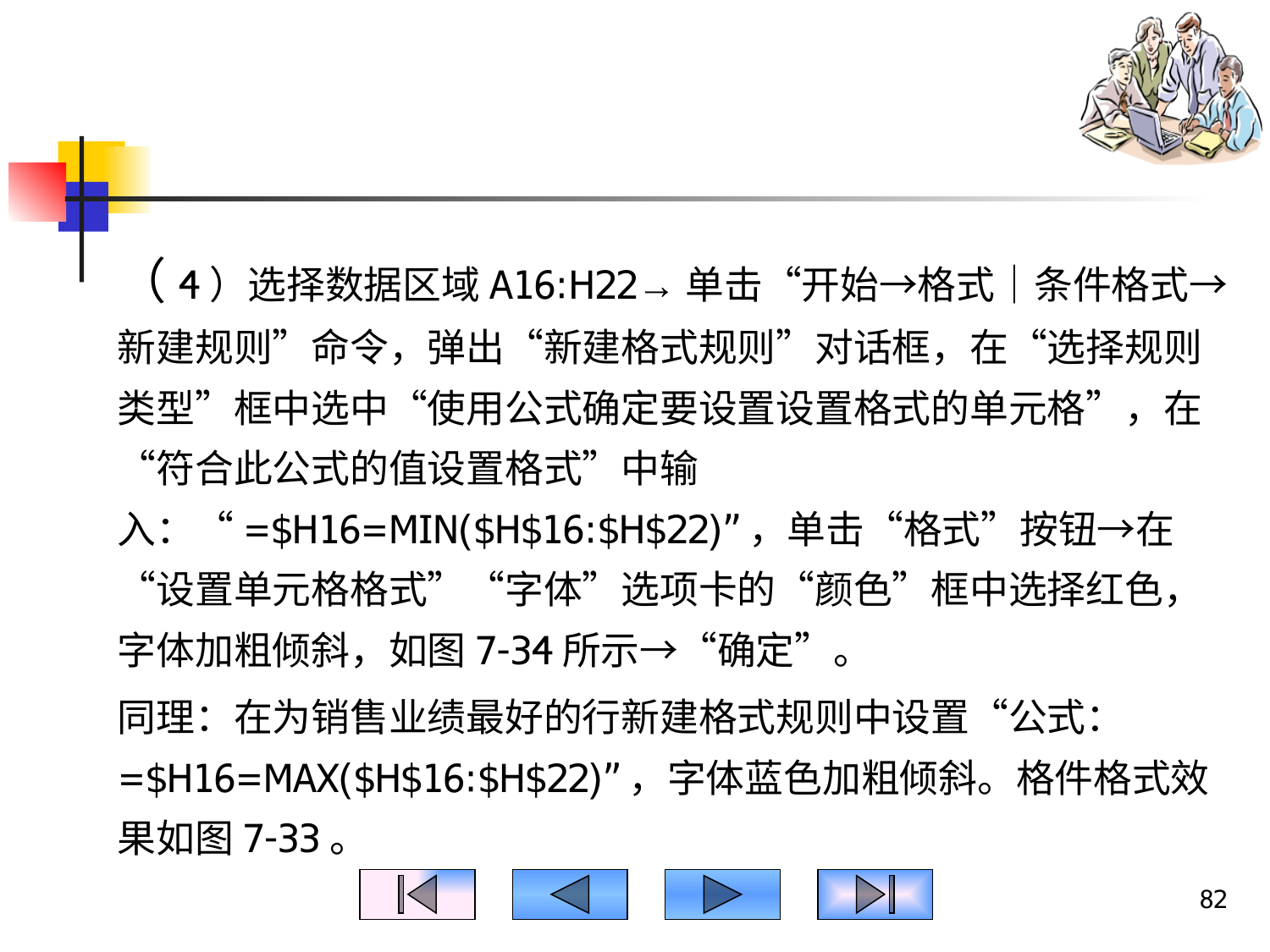

#
（4）选择数据区域A16:H22→单击“开始→格式｜条件格式→新建规则”命令，弹出“新建格式规则”对话框，在“选择规则类型”框中选中“使用公式确定要设置设置格式的单元格”，在“符合此公式的值设置格式”中输入：“=$H16=MIN($H$16:$H$22)”，单击“格式”按钮→在“设置单元格格式”“字体”选项卡的“颜色”框中选择红色，字体加粗倾斜，如图7-34所示→“确定”。
同理：在为销售业绩最好的行新建格式规则中设置“公式：=$H16=MAX($H$16:$H$22)”，字体蓝色加粗倾斜。格件格式效果如图7-33。

82